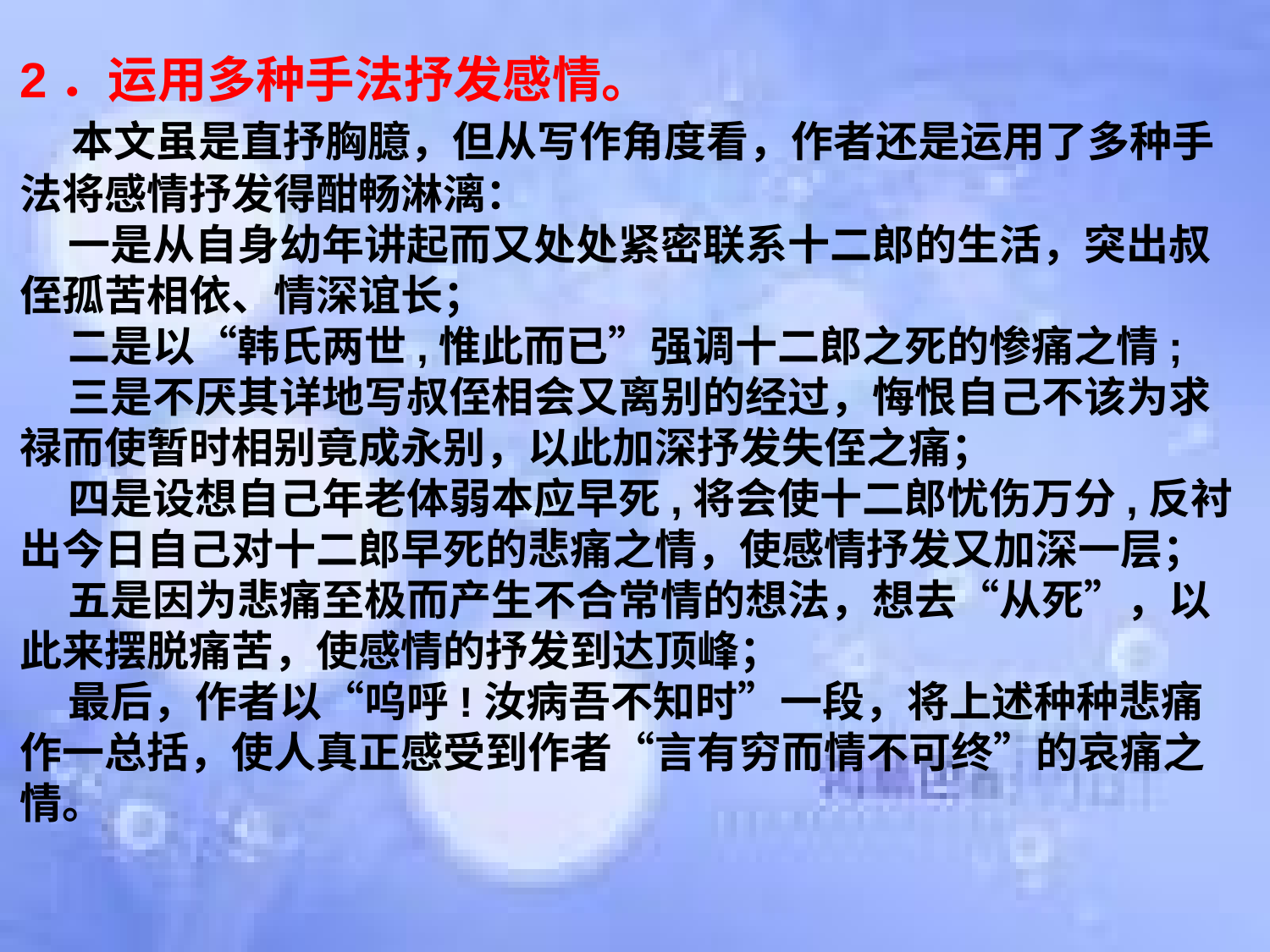

2．运用多种手法抒发感情。
    本文虽是直抒胸臆，但从写作角度看，作者还是运用了多种手法将感情抒发得酣畅淋漓：
    一是从自身幼年讲起而又处处紧密联系十二郎的生活，突出叔侄孤苦相依、情深谊长；
    二是以“韩氏两世,惟此而已”强调十二郎之死的惨痛之情;
    三是不厌其详地写叔侄相会又离别的经过，悔恨自己不该为求禄而使暂时相别竟成永别，以此加深抒发失侄之痛；
    四是设想自己年老体弱本应早死,将会使十二郎忧伤万分,反衬出今日自己对十二郎早死的悲痛之情，使感情抒发又加深一层；
    五是因为悲痛至极而产生不合常情的想法，想去“从死”，以此来摆脱痛苦，使感情的抒发到达顶峰；
    最后，作者以“呜呼!汝病吾不知时”一段，将上述种种悲痛作一总括，使人真正感受到作者“言有穷而情不可终”的哀痛之情。